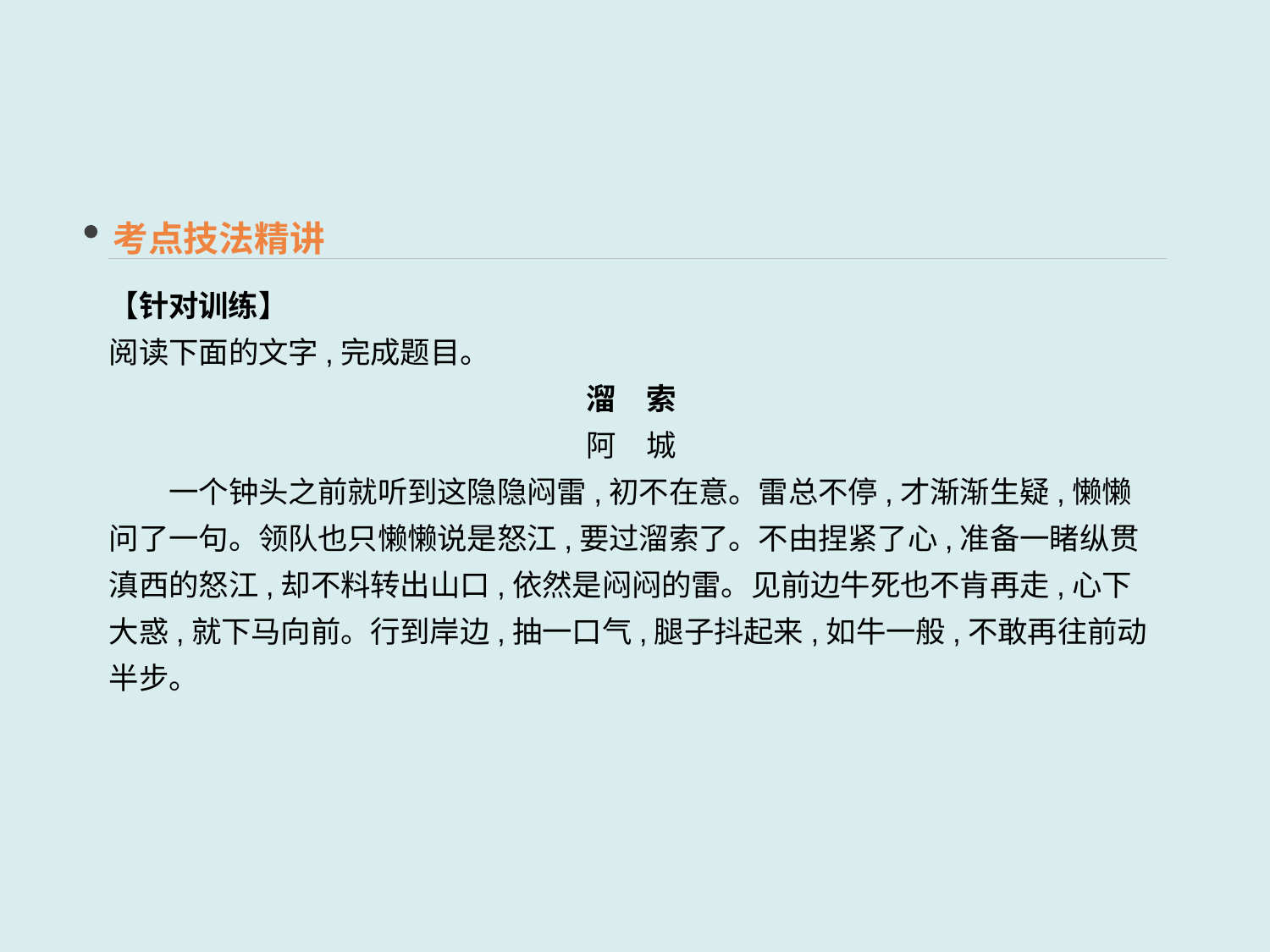

考点技法精讲

【针对训练】
阅读下面的文字,完成题目。
溜　索
阿　城
　　一个钟头之前就听到这隐隐闷雷,初不在意。雷总不停,才渐渐生疑,懒懒问了一句。领队也只懒懒说是怒江,要过溜索了。不由捏紧了心,准备一睹纵贯滇西的怒江,却不料转出山口,依然是闷闷的雷。见前边牛死也不肯再走,心下大惑,就下马向前。行到岸边,抽一口气,腿子抖起来,如牛一般,不敢再往前动半步。